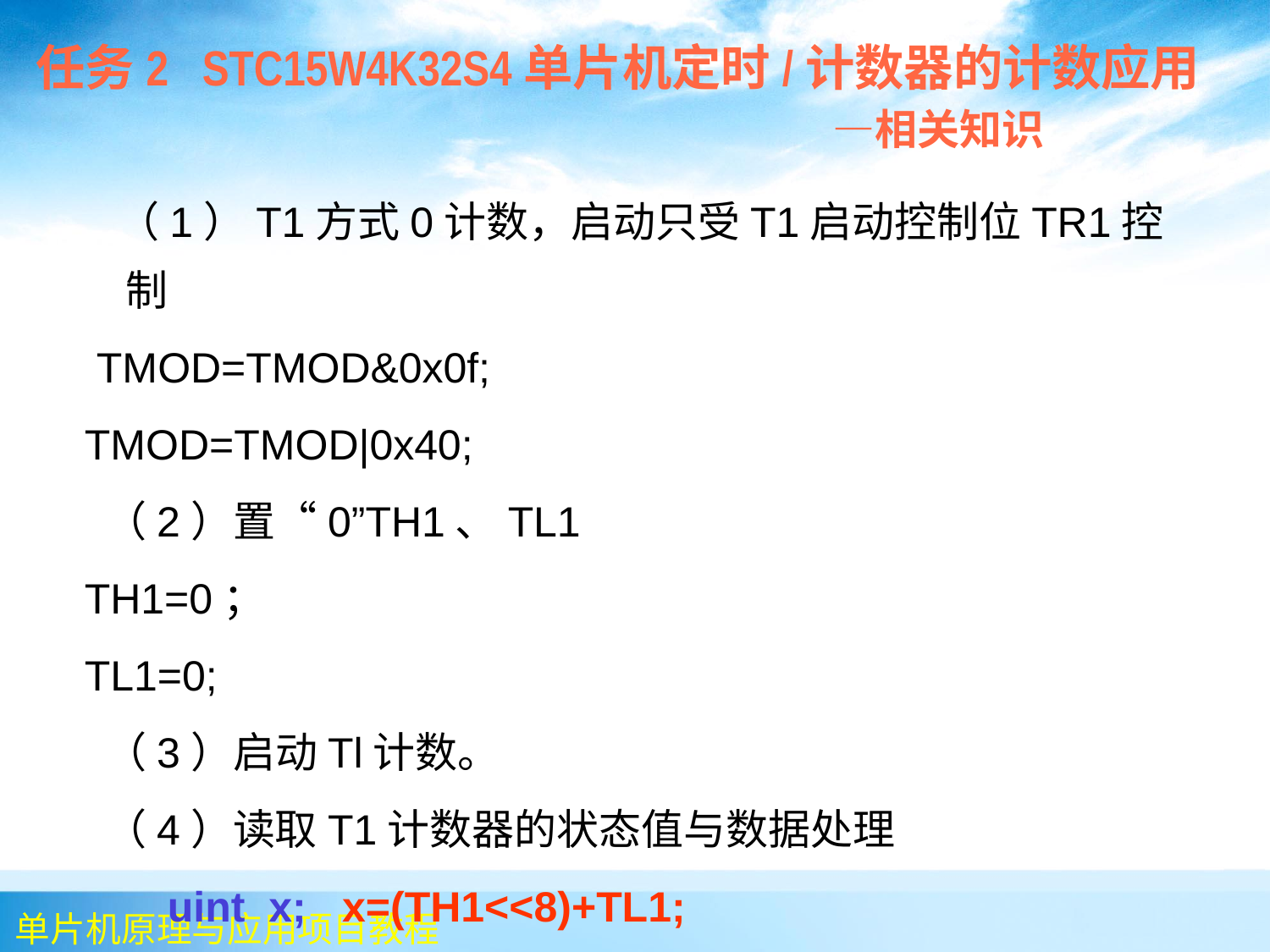

任务2   STC15W4K32S4单片机定时/计数器的计数应用
                                                                       —相关知识
   （1）T1方式0计数，启动只受T1启动控制位TR1控制
 TMOD=TMOD&0x0f;
TMOD=TMOD|0x40;
 （2）置“0”TH1、TL1
TH1=0；
TL1=0;
 （3）启动Tl计数。
 （4）读取T1计数器的状态值与数据处理
       uint  x;   x=(TH1<<8)+TL1;